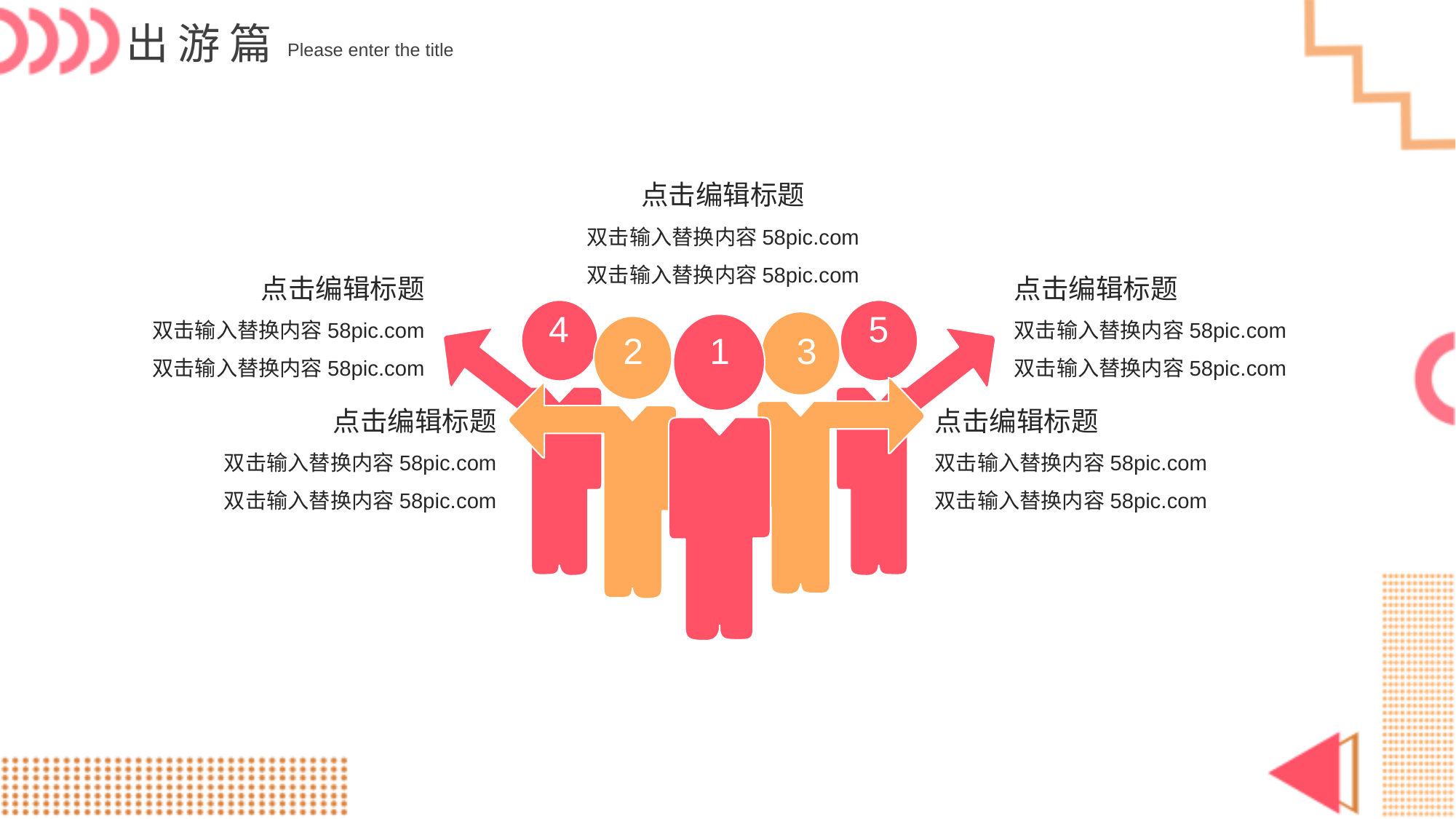

出游篇
Please enter the title
点击编辑标题
双击输入替换内容58pic.com
双击输入替换内容58pic.com
点击编辑标题
点击编辑标题
双击输入替换内容58pic.com
双击输入替换内容58pic.com

双击输入替换内容58pic.com
双击输入替换内容58pic.com
4
5

2
1
3
点击编辑标题
点击编辑标题
双击输入替换内容58pic.com
双击输入替换内容58pic.com
双击输入替换内容58pic.com
双击输入替换内容58pic.com